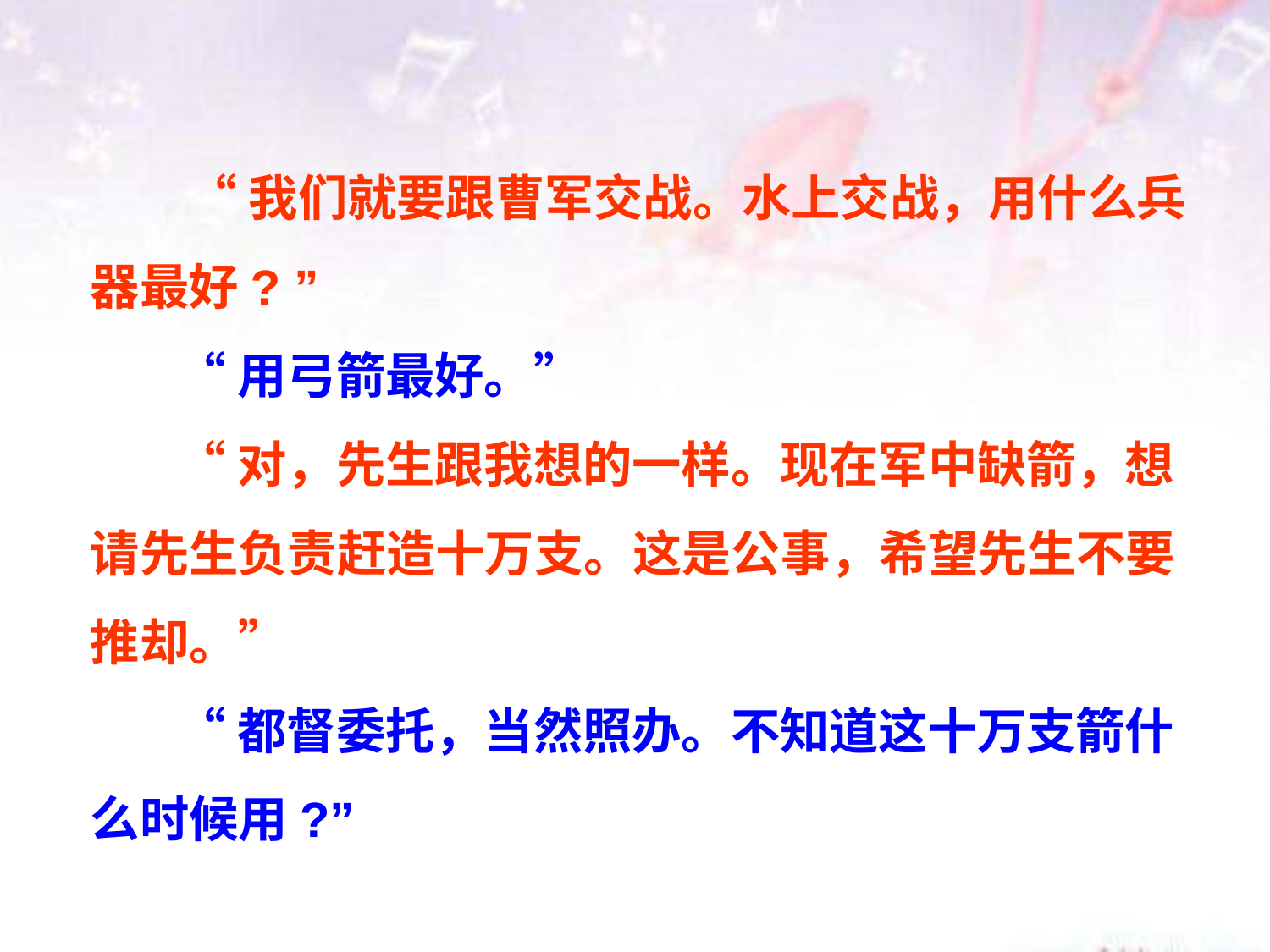

“我们就要跟曹军交战。水上交战，用什么兵器最好? ”
  “用弓箭最好。”
  “对，先生跟我想的一样。现在军中缺箭，想请先生负责赶造十万支。这是公事，希望先生不要推却。”
  “都督委托，当然照办。不知道这十万支箭什么时候用?”